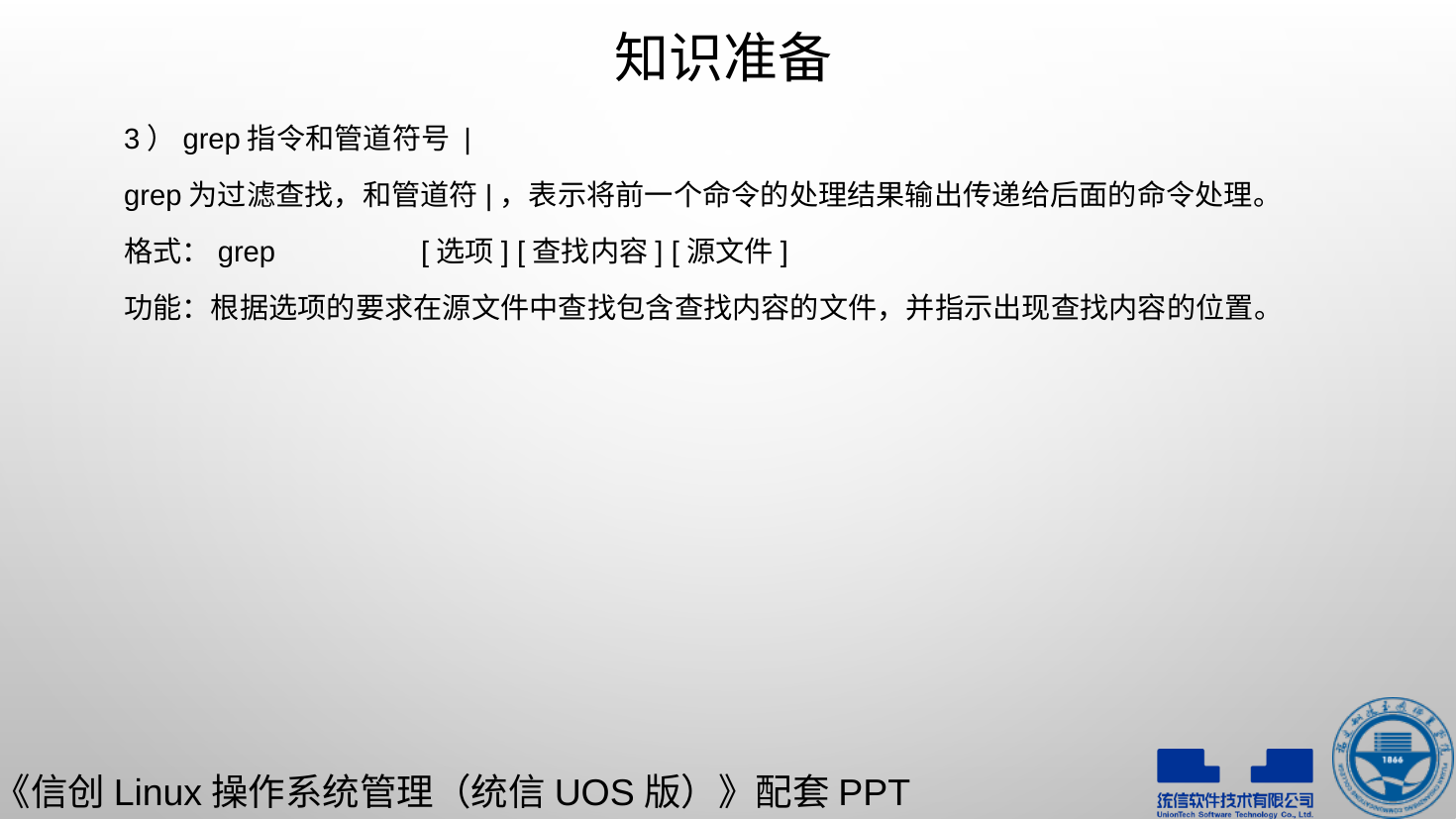

# 知识准备
3）grep指令和管道符号 |
grep为过滤查找，和管道符|，表示将前一个命令的处理结果输出传递给后面的命令处理。
格式：grep	[选项] [查找内容] [源文件]
功能：根据选项的要求在源文件中查找包含查找内容的文件，并指示出现查找内容的位置。